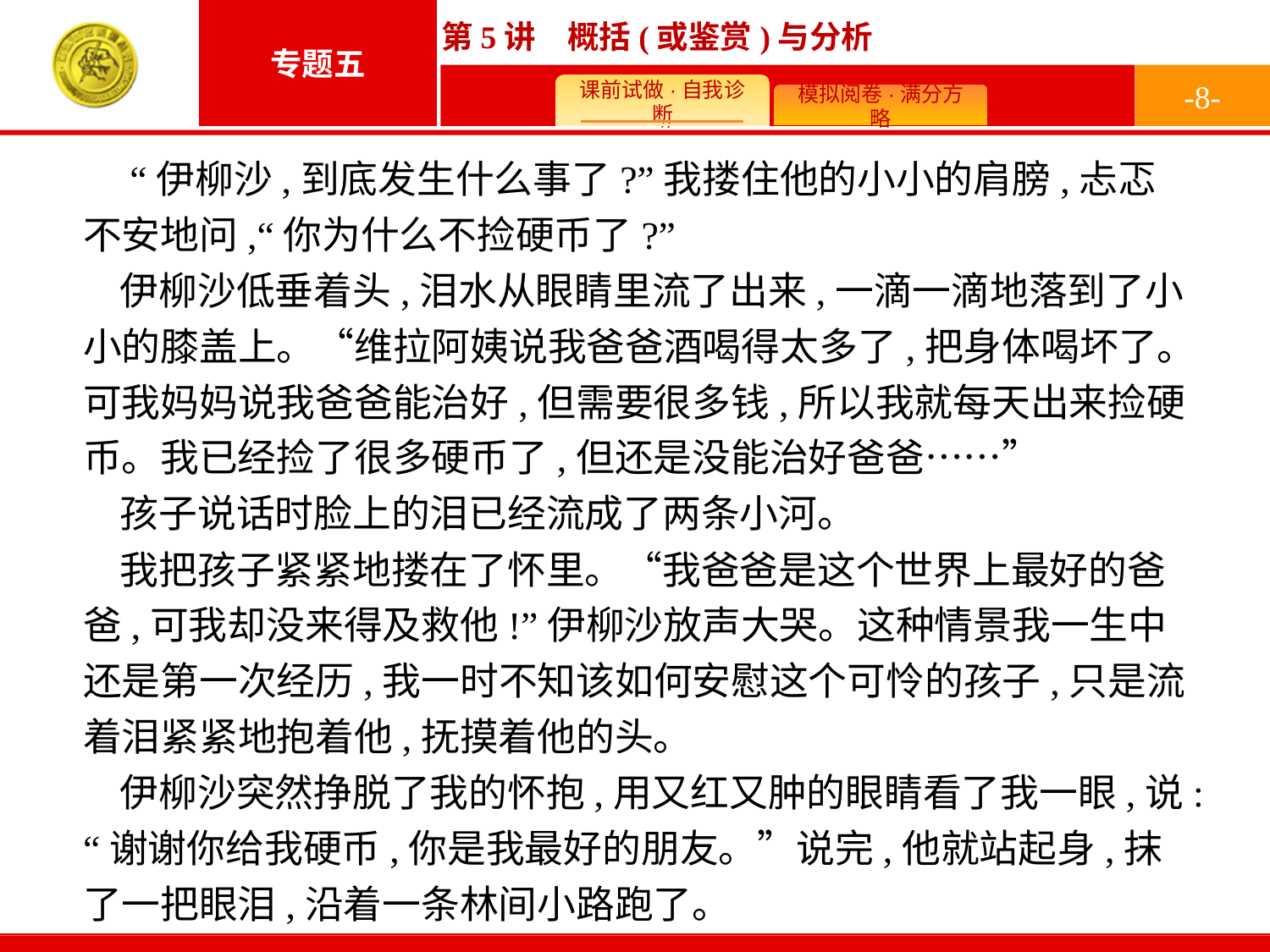

-8-
 “伊柳沙,到底发生什么事了?”我搂住他的小小的肩膀,忐忑不安地问,“你为什么不捡硬币了?”
伊柳沙低垂着头,泪水从眼睛里流了出来,一滴一滴地落到了小小的膝盖上。“维拉阿姨说我爸爸酒喝得太多了,把身体喝坏了。可我妈妈说我爸爸能治好,但需要很多钱,所以我就每天出来捡硬币。我已经捡了很多硬币了,但还是没能治好爸爸……”
孩子说话时脸上的泪已经流成了两条小河。
我把孩子紧紧地搂在了怀里。“我爸爸是这个世界上最好的爸爸,可我却没来得及救他!”伊柳沙放声大哭。这种情景我一生中还是第一次经历,我一时不知该如何安慰这个可怜的孩子,只是流着泪紧紧地抱着他,抚摸着他的头。
伊柳沙突然挣脱了我的怀抱,用又红又肿的眼睛看了我一眼,说:“谢谢你给我硬币,你是我最好的朋友。”说完,他就站起身,抹了一把眼泪,沿着一条林间小路跑了。